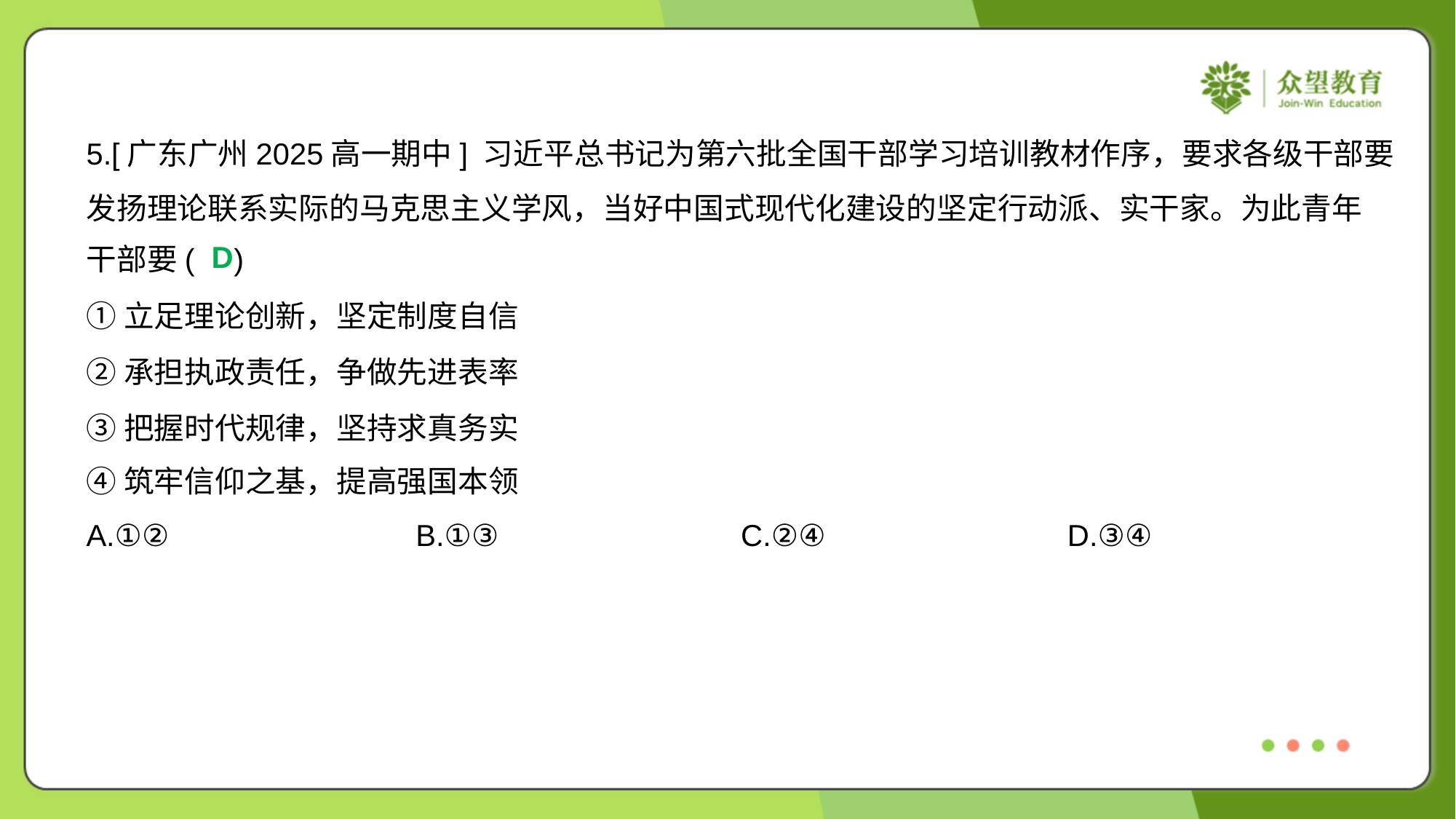

5.[广东广州2025高一期中] 习近平总书记为第六批全国干部学习培训教材作序，要求各级干部要
发扬理论联系实际的马克思主义学风，当好中国式现代化建设的坚定行动派、实干家。为此青年
干部要(     )
D
①立足理论创新，坚定制度自信
②承担执政责任，争做先进表率
③把握时代规律，坚持求真务实
④筑牢信仰之基，提高强国本领
A.①②	B.①③	C.②④	D.③④